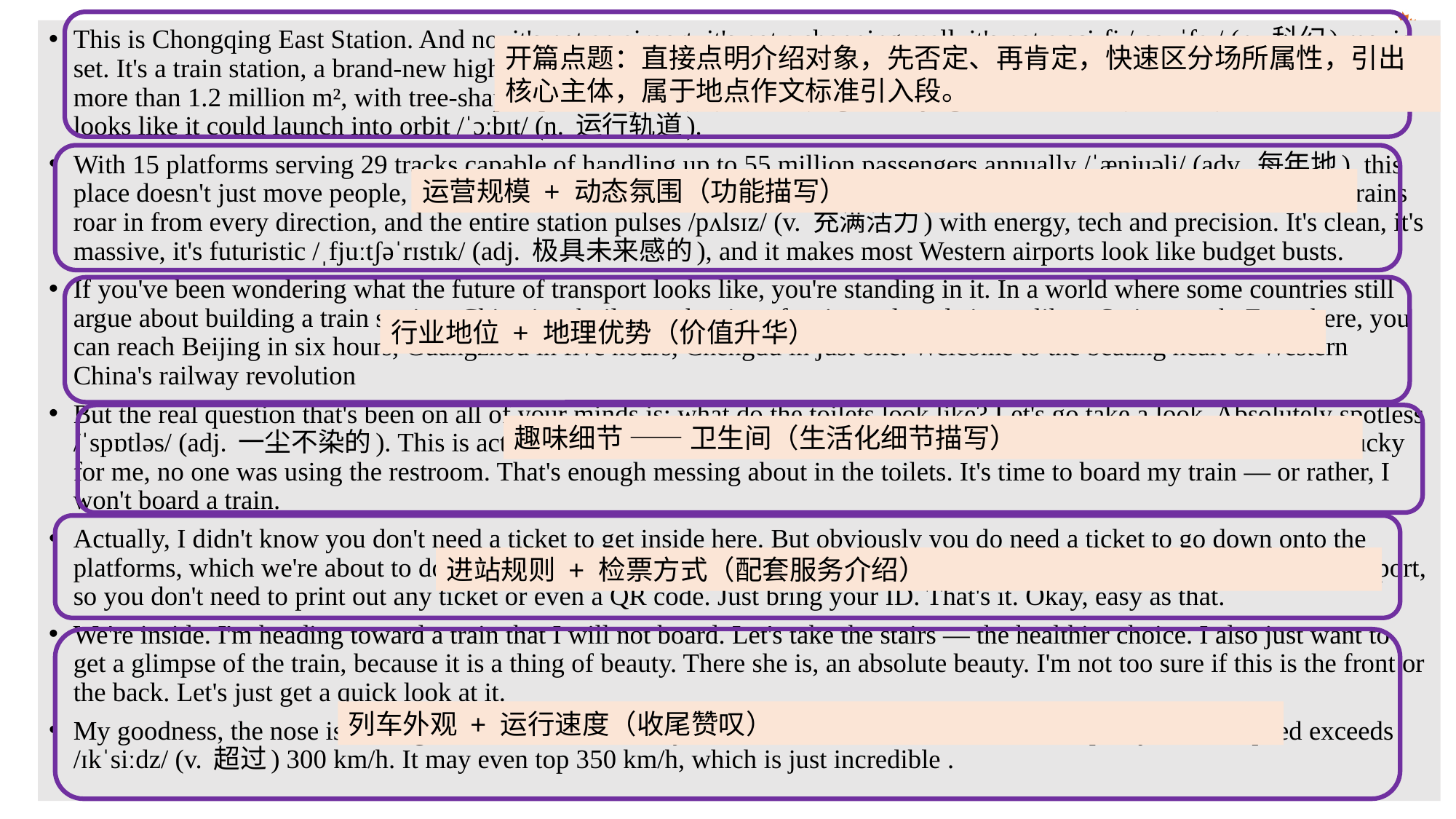

This is Chongqing East Station. And no, it's not an airport, it's not a shopping mall, it's not a sci-fi /ˌsaɪ ˈfaɪ/ (n. 科幻) movie set. It's a train station, a brand-new high-speed megahub /ˈmeɡəhʌb/ (n. 大型枢纽) sprawling /sprɔːl/ (v. 绵延占地) across more than 1.2 million m², with tree-shaped pillars /ˈpɪlə(r)/ (n. 立柱) , glass skylights /ˈskaɪlaɪts/ (n. 天窗) and a roof that looks like it could launch into orbit /ˈɔːbɪt/ (n. 运行轨道).
With 15 platforms serving 29 tracks capable of handling up to 55 million passengers annually /ˈænjuəli/ (adv. 每年地), this place doesn't just move people, it moves entire regions. Metro lines glide /ɡlaɪd/ (v. 缓缓滑行) in underground, bullet trains roar in from every direction, and the entire station pulses /pʌlsɪz/ (v. 充满活力) with energy, tech and precision. It's clean, it's massive, it's futuristic /ˌfjuːtʃəˈrɪstɪk/ (adj. 极具未来感的), and it makes most Western airports look like budget busts.
If you've been wondering what the future of transport looks like, you're standing in it. In a world where some countries still argue about building a train station, China just built one the size of a city and made it run like a Swiss watch. From here, you can reach Beijing in six hours, Guangzhou in five hours, Chengdu in just one. Welcome to the beating heart of Western China's railway revolution
But the real question that's been on all of your minds is: what do the toilets look like? Let's go take a look. Absolutely spotless /ˈspɒtləs/ (adj. 一尘不染的). This is actually cleaner than my house. This may indeed be cleaner than a UK hospital. Lucky for me, no one was using the restroom. That's enough messing about in the toilets. It's time to board my train — or rather, I won't board a train.
Actually, I didn't know you don't need a ticket to get inside here. But obviously you do need a ticket to go down onto the platforms, which we're about to do now. I won't be boarding a train, which is quite strange. My ticket is linked to my passport, so you don't need to print out any ticket or even a QR code. Just bring your ID. That's it. Okay, easy as that.
We're inside. I'm heading toward a train that I will not board. Let's take the stairs — the healthier choice. I also just want to get a glimpse of the train, because it is a thing of beauty. There she is, an absolute beauty. I'm not too sure if this is the front or the back. Let's just get a quick look at it.
My goodness, the nose is so magnificent I‘m not actually sure how fast this train runs, but I’m pretty sure its speed exceeds /ɪkˈsiːdz/ (v. 超过) 300 km/h. It may even top 350 km/h, which is just incredible .
开篇点题：直接点明介绍对象，先否定、再肯定，快速区分场所属性，引出核心主体，属于地点作文标准引入段。

运营规模 + 动态氛围（功能描写）

行业地位 + 地理优势（价值升华）

趣味细节 —— 卫生间（生活化细节描写）

进站规则 + 检票方式（配套服务介绍）

列车外观 + 运行速度（收尾赞叹）